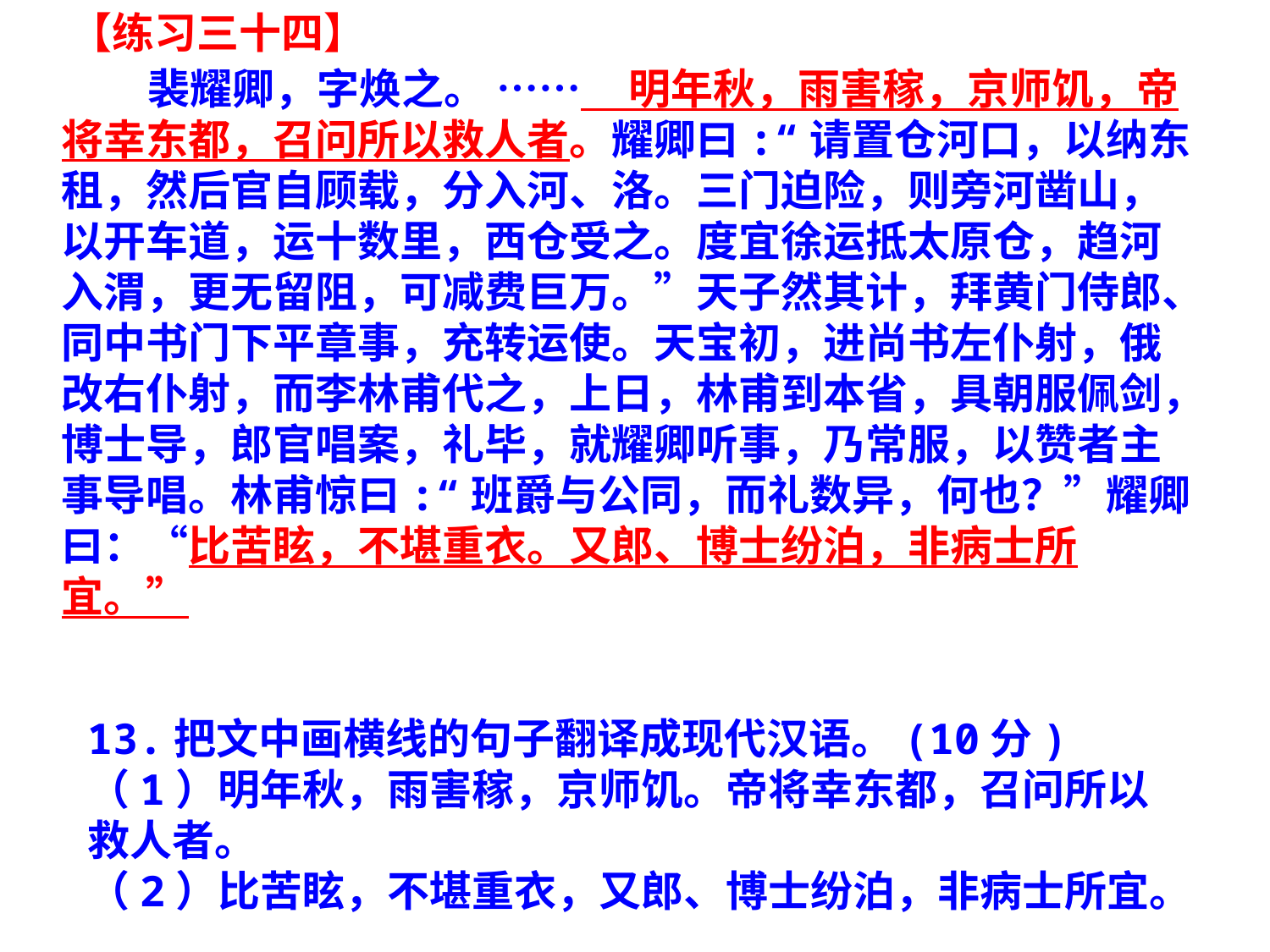

【练习三十四】
        裴耀卿，字焕之。 ……     明年秋，雨害稼，京师饥，帝将幸东都，召问所以救人者。耀卿曰:“请置仓河口，以纳东租，然后官自顾载，分入河、洛。三门迫险，则旁河凿山，以开车道，运十数里，西仓受之。度宜徐运抵太原仓，趋河入渭，更无留阻，可减费巨万。”天子然其计，拜黄门侍郎、同中书门下平章事，充转运使。天宝初，进尚书左仆射，俄改右仆射，而李林甫代之，上日，林甫到本省，具朝服佩剑，博士导，郎官唱案，礼毕，就耀卿听事，乃常服，以赞者主事导唱。林甫惊曰:“班爵与公同，而礼数异，何也？”耀卿曰：“比苦眩，不堪重衣。又郎、博士纷泊，非病士所宜。”
13.把文中画横线的句子翻译成现代汉语。(10分)
（1）明年秋，雨害稼，京师饥。帝将幸东都，召问所以救人者。
（2）比苦眩，不堪重衣，又郎、博士纷泊，非病士所宜。